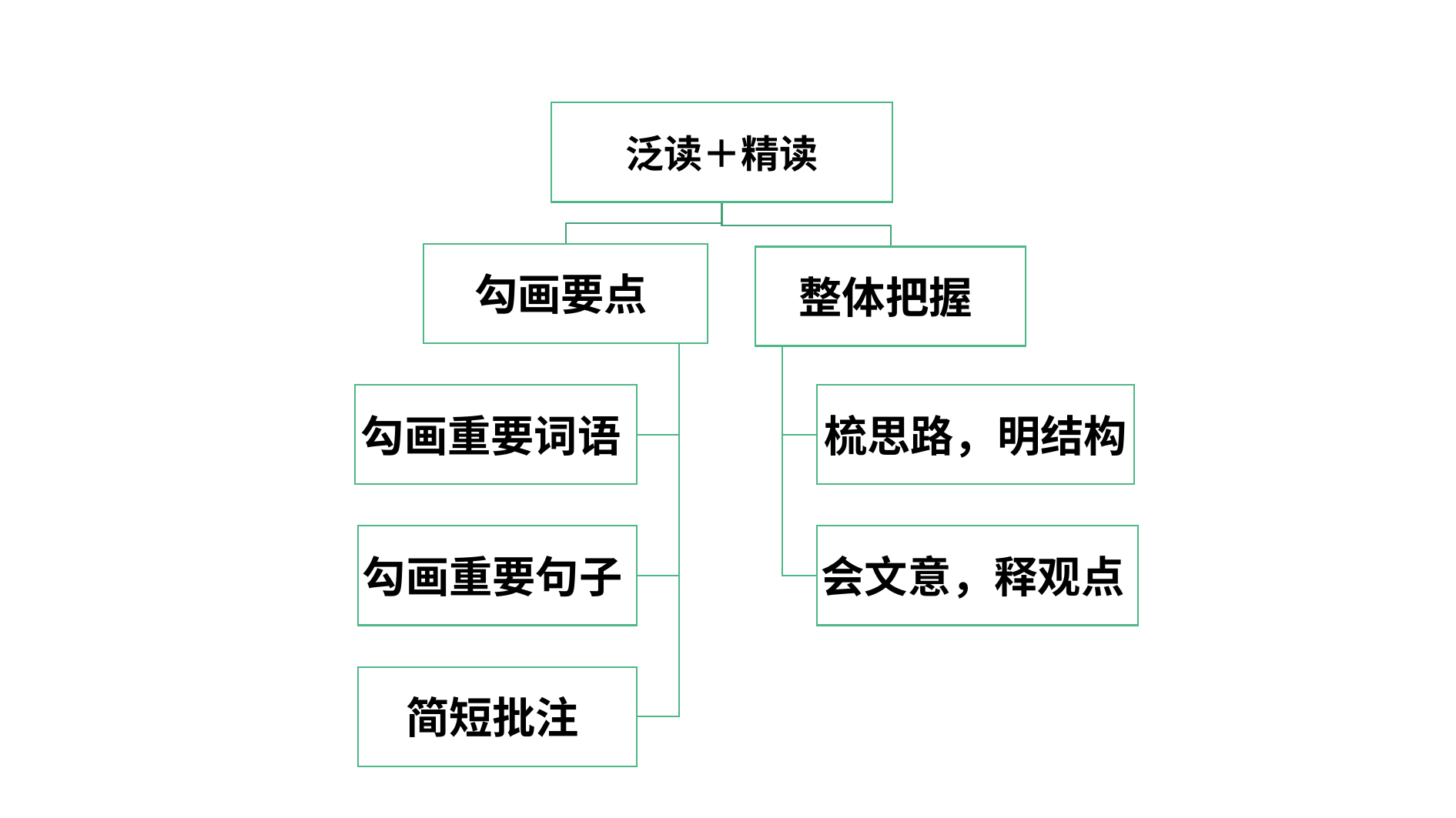

泛读＋精读
勾画要点
勾画重要词语
勾画重要句子
简短批注
整体把握
梳思路，明结构
会文意，释观点